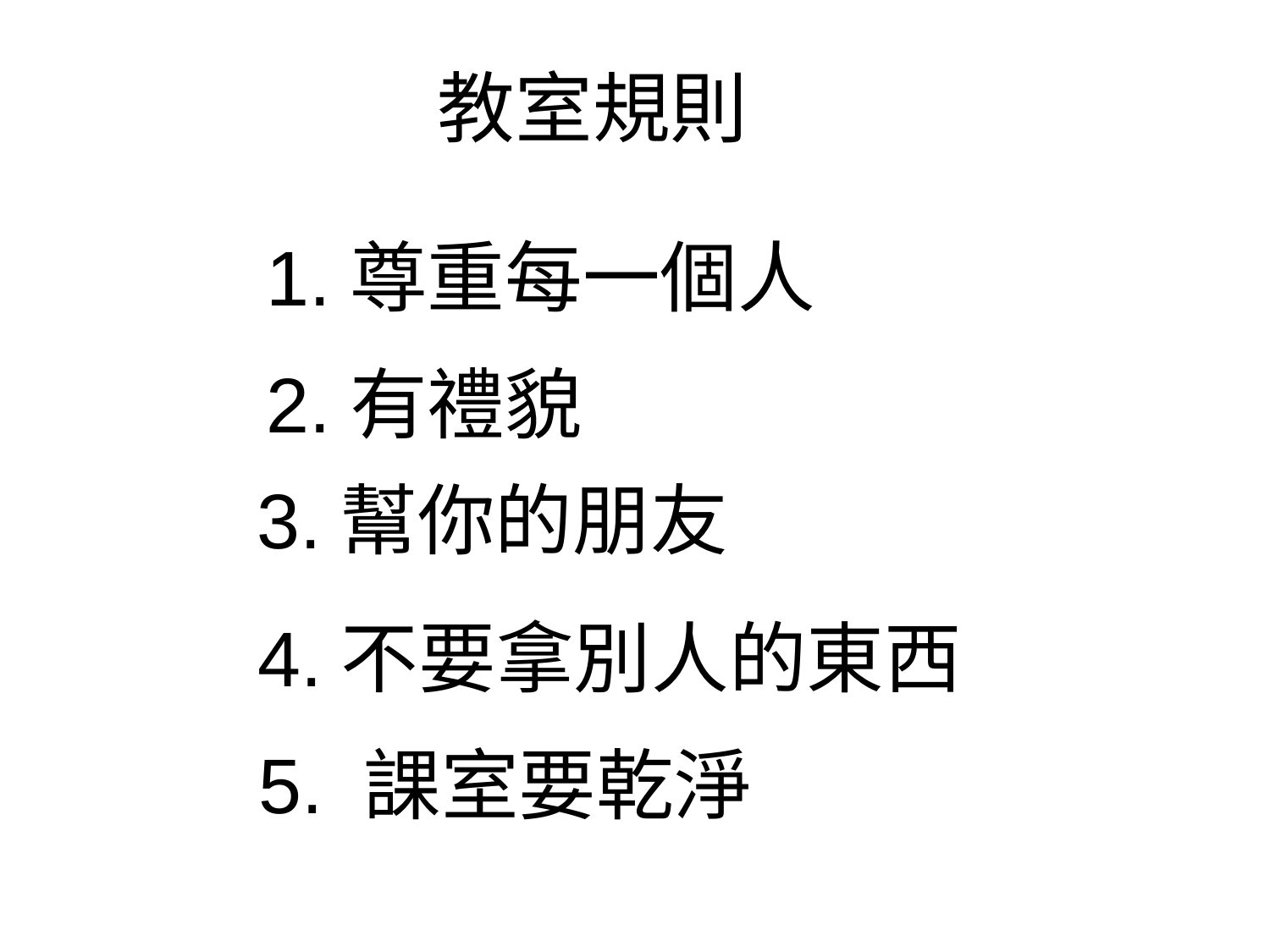

教室規則
1.尊重每一個人
2.有禮貌
3.幫你的朋友
4.不要拿別人的東西
5. 課室要乾淨